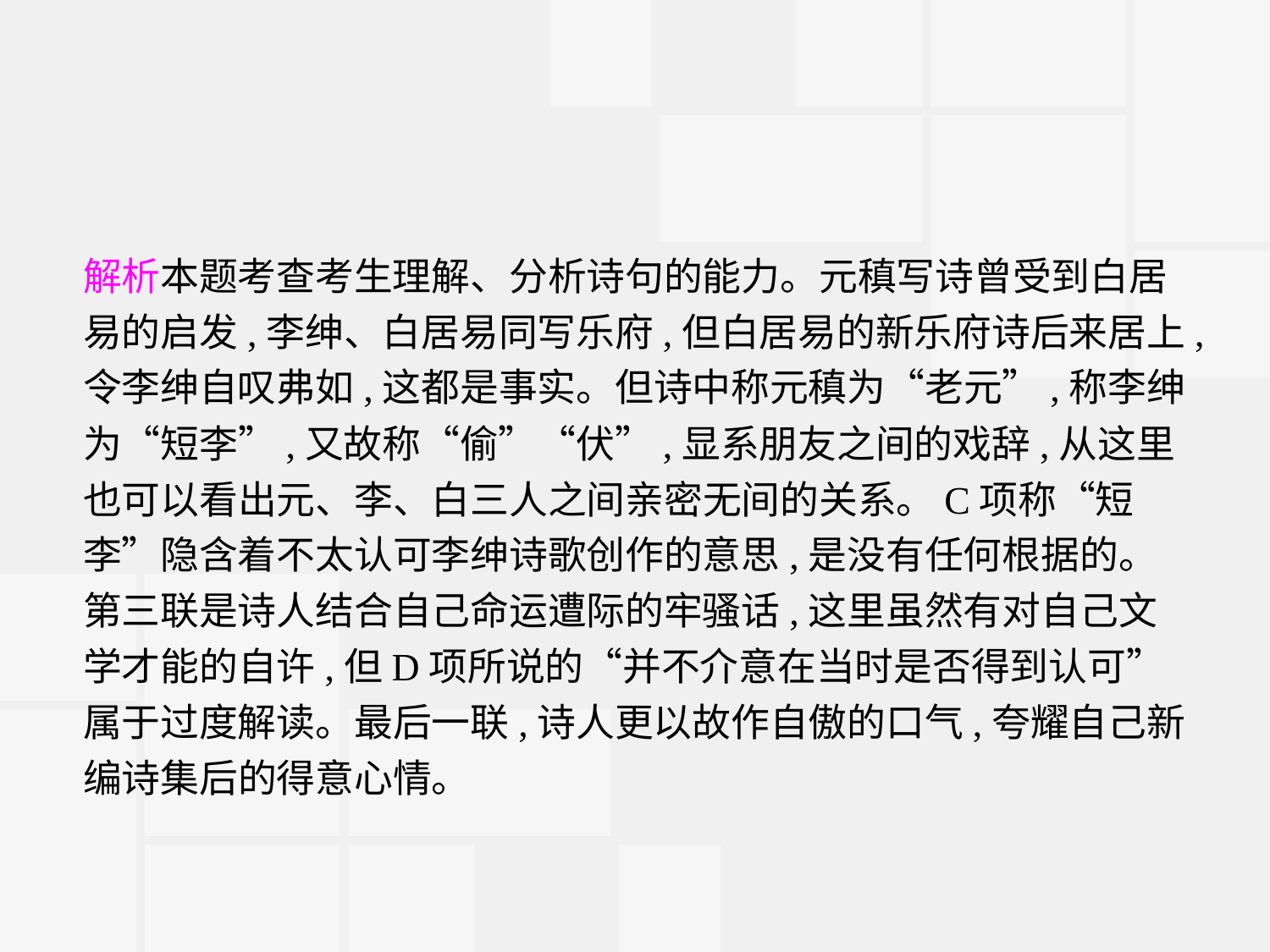

解析本题考查考生理解、分析诗句的能力。元稹写诗曾受到白居易的启发,李绅、白居易同写乐府,但白居易的新乐府诗后来居上,令李绅自叹弗如,这都是事实。但诗中称元稹为“老元”,称李绅为“短李”,又故称“偷”“伏”,显系朋友之间的戏辞,从这里也可以看出元、李、白三人之间亲密无间的关系。C项称“短李”隐含着不太认可李绅诗歌创作的意思,是没有任何根据的。第三联是诗人结合自己命运遭际的牢骚话,这里虽然有对自己文学才能的自许,但D项所说的“并不介意在当时是否得到认可”属于过度解读。最后一联,诗人更以故作自傲的口气,夸耀自己新编诗集后的得意心情。